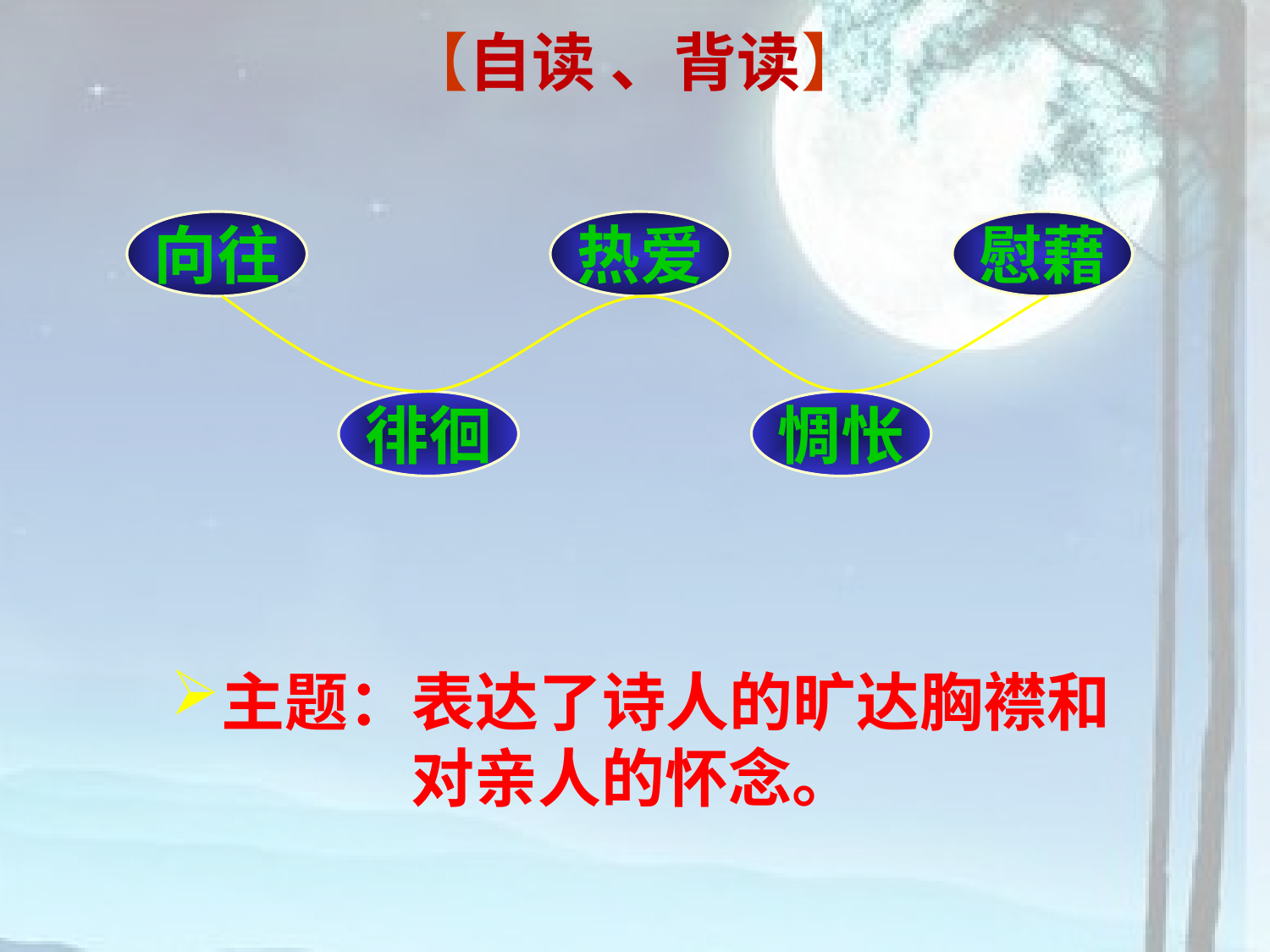

【自读 、背读】
向往
热爱
慰藉

徘徊
惆怅
主题：表达了诗人的旷达胸襟和对亲人的怀念。